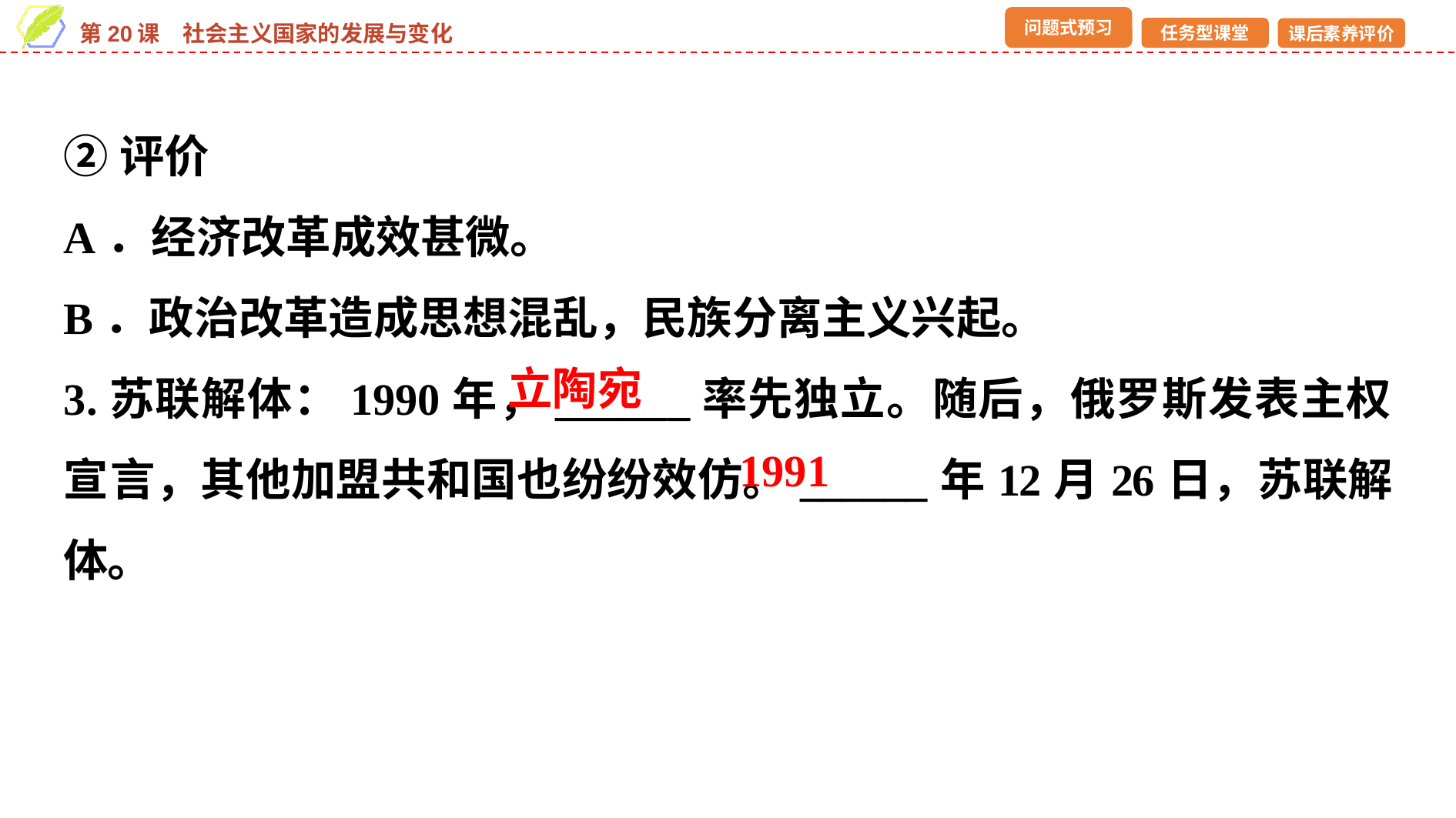

②评价
A．经济改革成效甚微。
B．政治改革造成思想混乱，民族分离主义兴起。
3.苏联解体：1990年，______率先独立。随后，俄罗斯发表主权宣言，其他加盟共和国也纷纷效仿。______年12月26日，苏联解体。
立陶宛
1991